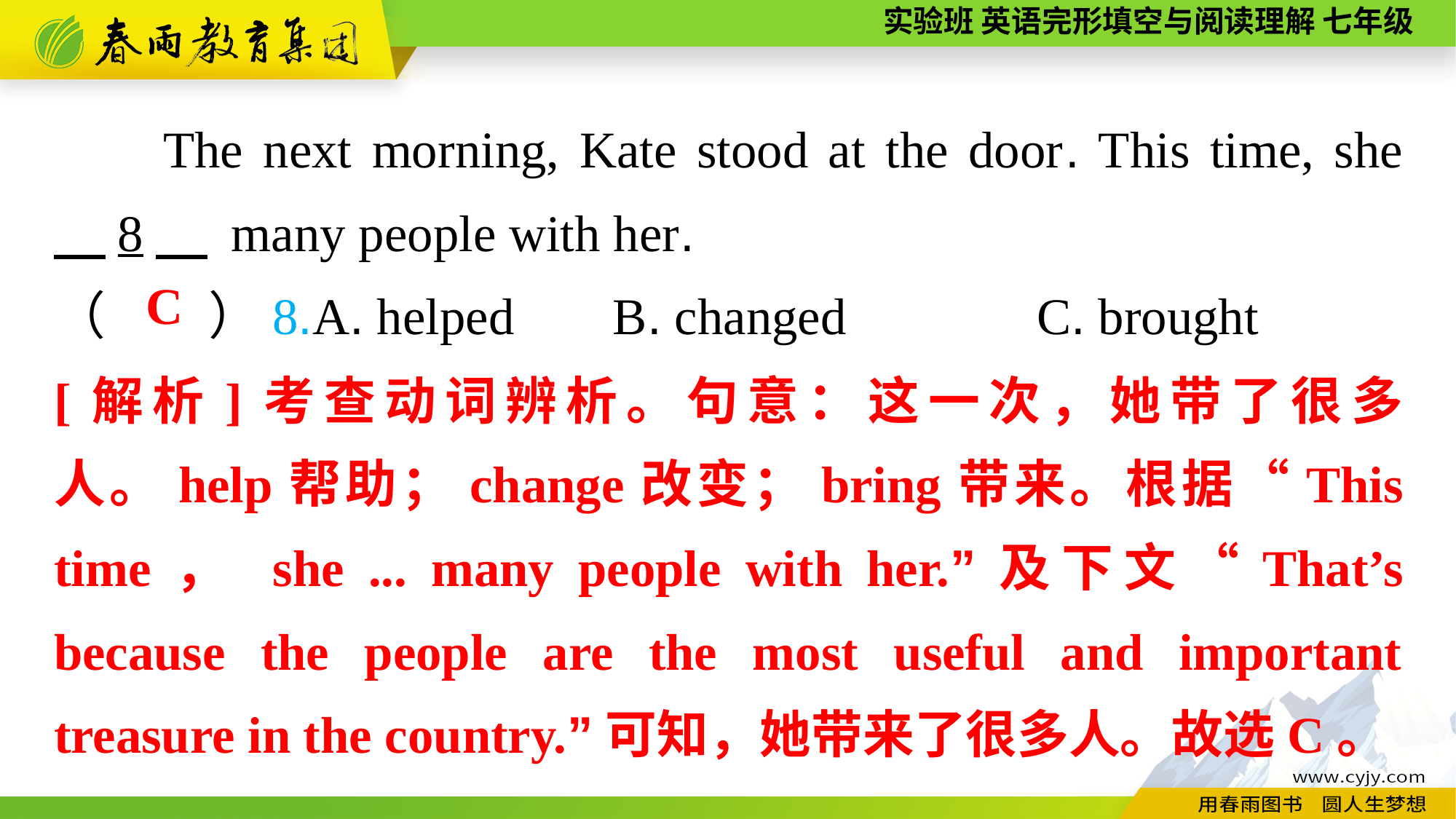

The next morning, Kate stood at the door. This time, she 　8　 many people with her.
（　　）8.A. helped	 B. changed	   	C. brought
C
[解析]考查动词辨析。句意：这一次，她带了很多人。help帮助；change改变；bring带来。根据“This time， she ... many people with her.”及下文“That’s because the people are the most useful and important treasure in the country.”可知，她带来了很多人。故选C。